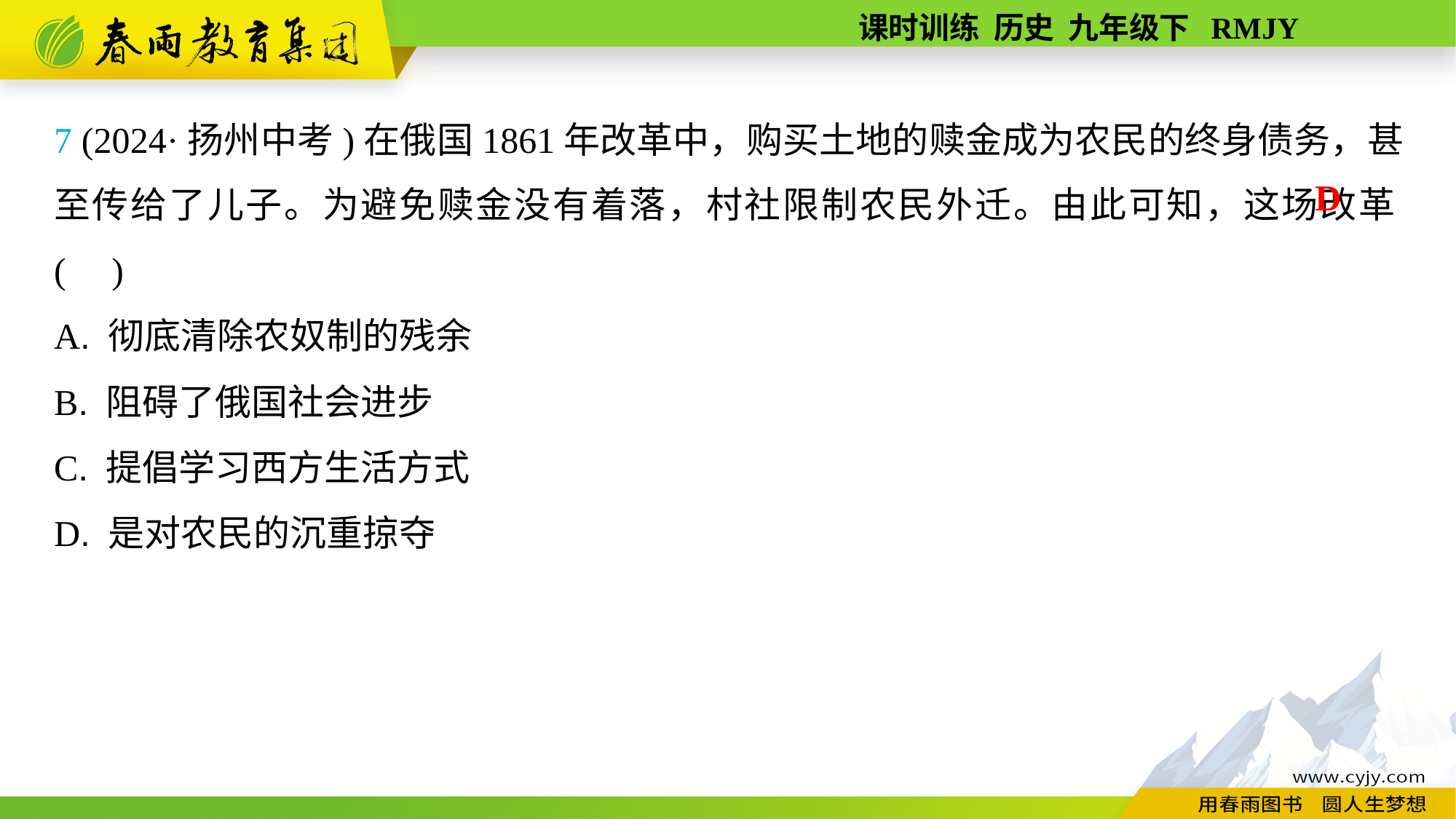

7 (2024·扬州中考)在俄国1861年改革中，购买土地的赎金成为农民的终身债务，甚至传给了儿子。为避免赎金没有着落，村社限制农民外迁。由此可知，这场改革(     )
A. 彻底清除农奴制的残余
B. 阻碍了俄国社会进步
C. 提倡学习西方生活方式
D. 是对农民的沉重掠夺
D